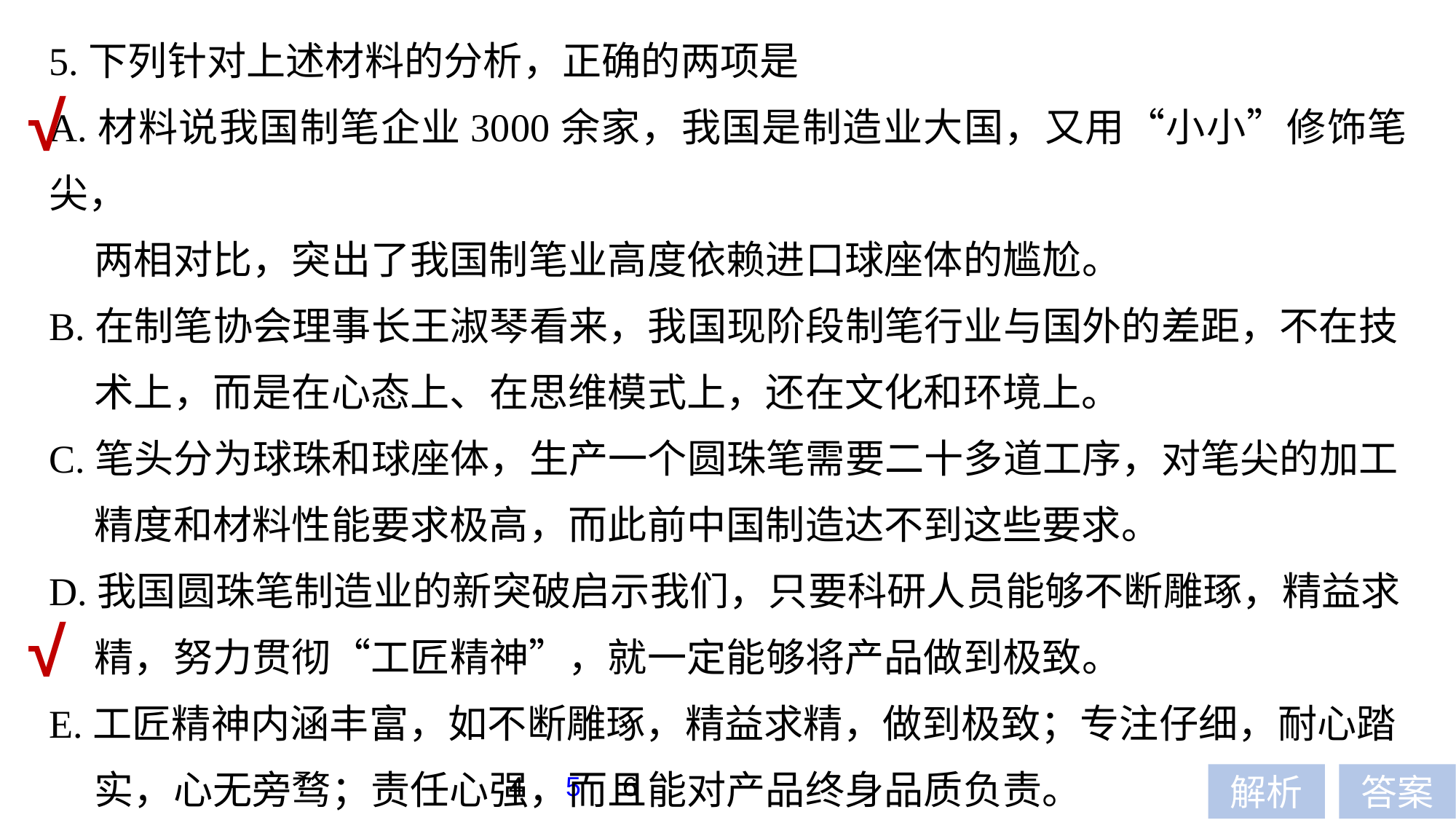

5.下列针对上述材料的分析，正确的两项是
A.材料说我国制笔企业3000余家，我国是制造业大国，又用“小小”修饰笔尖，
    两相对比，突出了我国制笔业高度依赖进口球座体的尴尬。
B.在制笔协会理事长王淑琴看来，我国现阶段制笔行业与国外的差距，不在技
    术上，而是在心态上、在思维模式上，还在文化和环境上。
C.笔头分为球珠和球座体，生产一个圆珠笔需要二十多道工序，对笔尖的加工
    精度和材料性能要求极高，而此前中国制造达不到这些要求。
D.我国圆珠笔制造业的新突破启示我们，只要科研人员能够不断雕琢，精益求
    精，努力贯彻“工匠精神”，就一定能够将产品做到极致。
E.工匠精神内涵丰富，如不断雕琢，精益求精，做到极致；专注仔细，耐心踏
    实，心无旁骛；责任心强，而且能对产品终身品质负责。
√
√
4
5
6
解析
答案